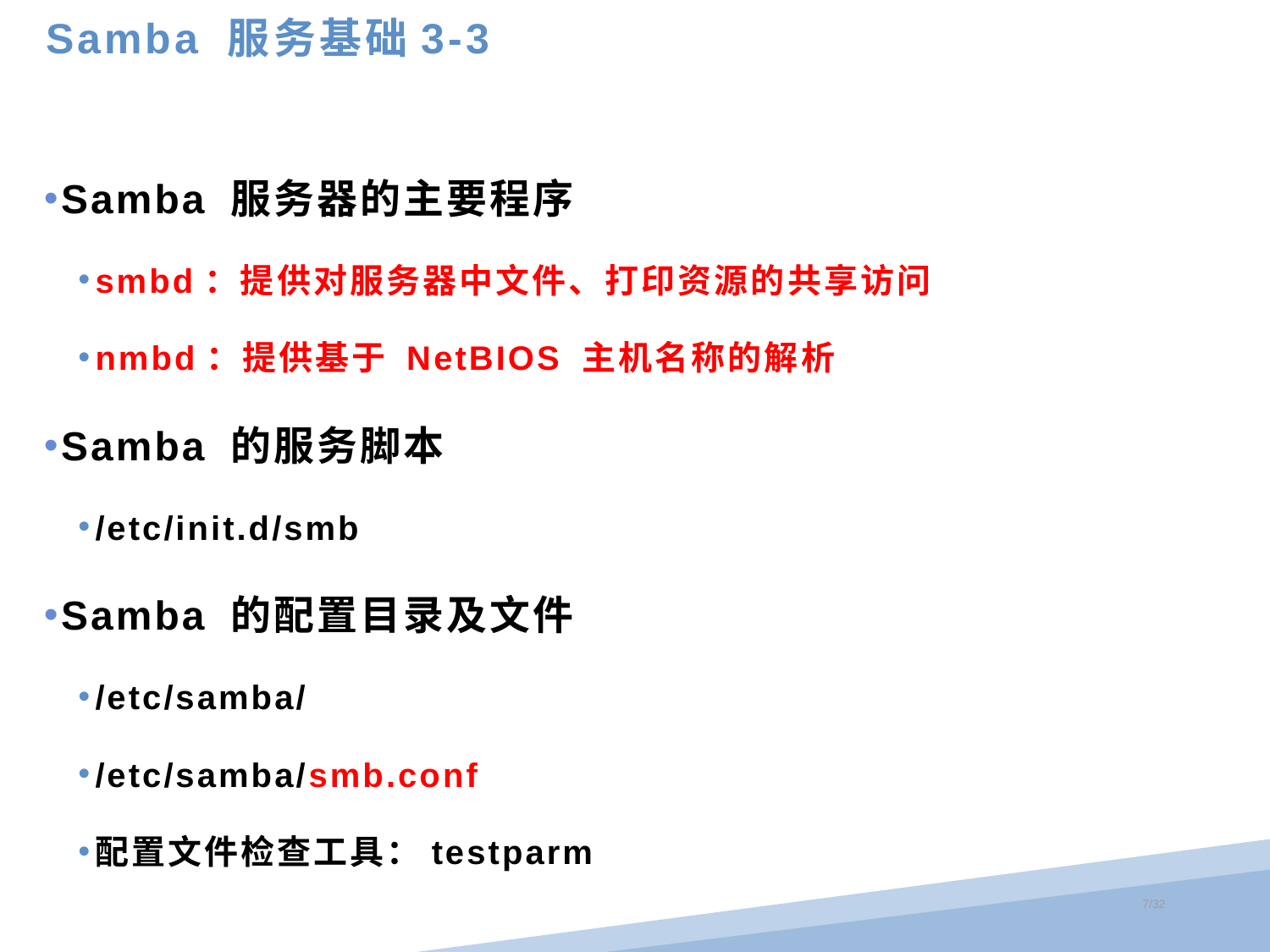

Samba 服务基础3-3
Samba 服务器的主要程序
smbd：提供对服务器中文件、打印资源的共享访问
nmbd：提供基于 NetBIOS 主机名称的解析
Samba 的服务脚本
/etc/init.d/smb
Samba 的配置目录及文件
/etc/samba/
/etc/samba/smb.conf
配置文件检查工具：testparm

7/32